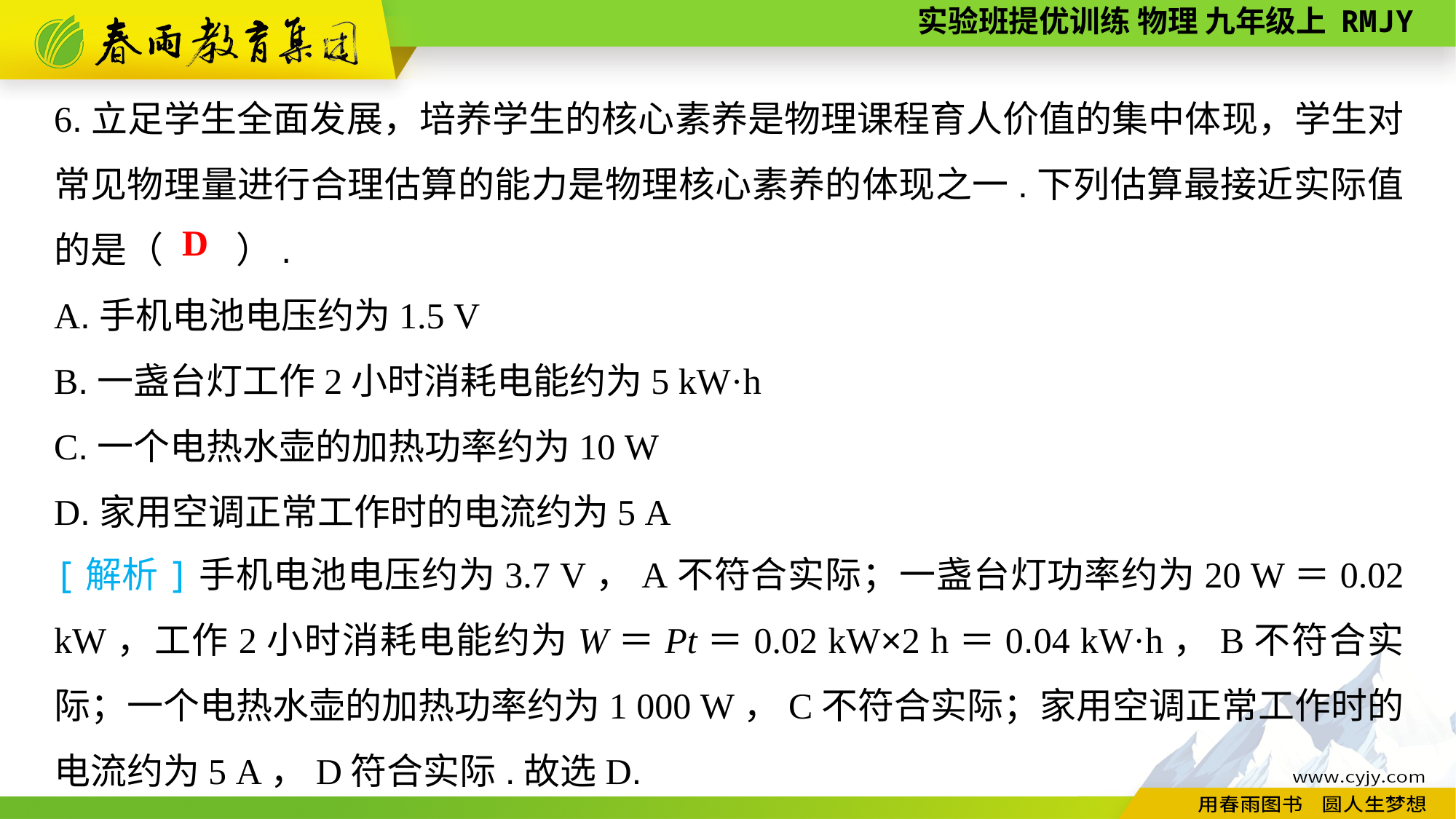

6.立足学生全面发展，培养学生的核心素养是物理课程育人价值的集中体现，学生对常见物理量进行合理估算的能力是物理核心素养的体现之一.下列估算最接近实际值的是（　　）.
A.手机电池电压约为1.5 V
B.一盏台灯工作2小时消耗电能约为5 kW·h
C.一个电热水壶的加热功率约为10 W
D.家用空调正常工作时的电流约为5 A
D
[解析]手机电池电压约为3.7 V，A不符合实际；一盏台灯功率约为20 W＝0.02 kW，工作2小时消耗电能约为W＝Pt＝0.02 kW×2 h＝0.04 kW·h，B不符合实际；一个电热水壶的加热功率约为1 000 W，C不符合实际；家用空调正常工作时的电流约为5 A，D符合实际.故选D.